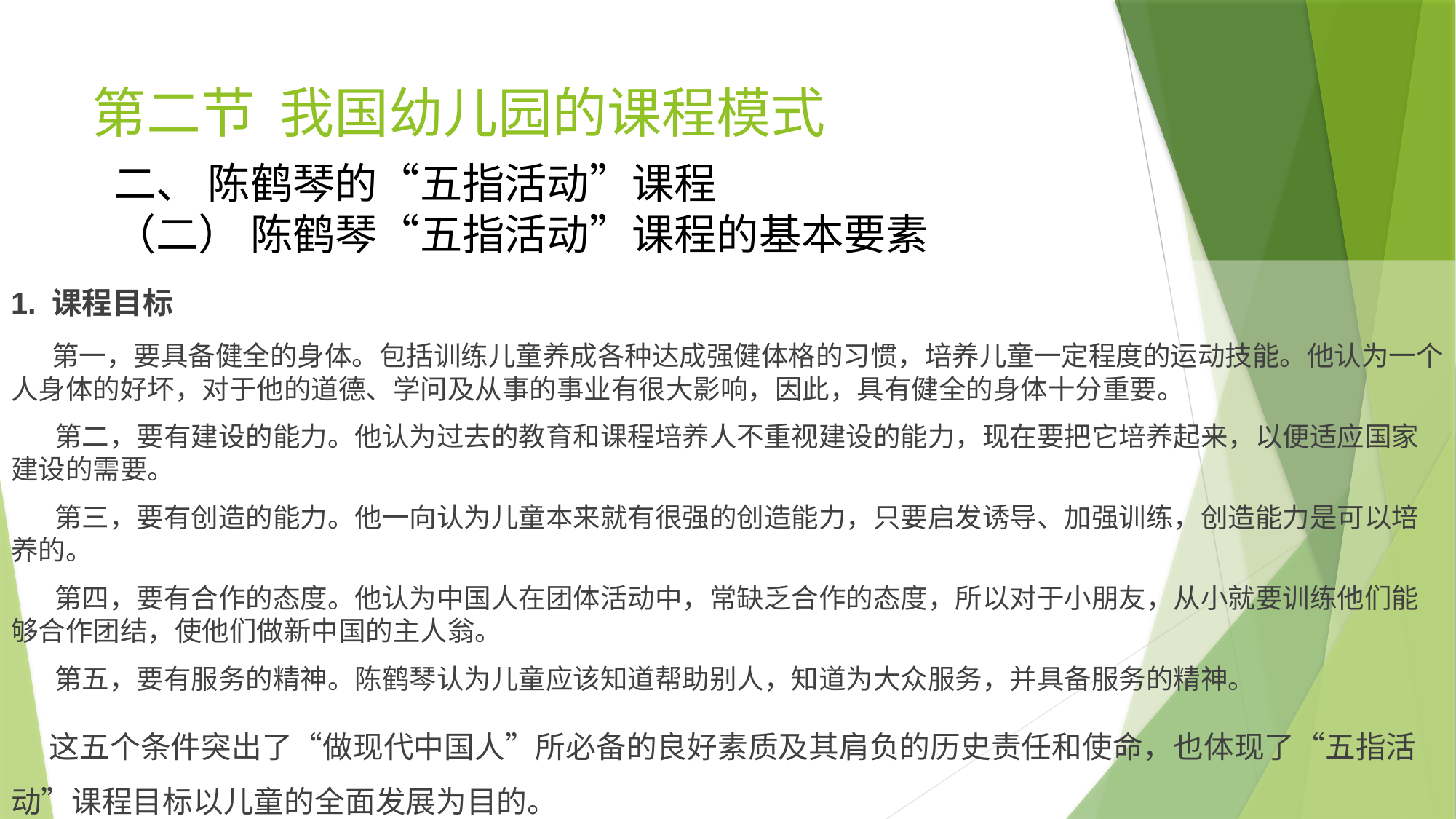

# 第二节  我国幼儿园的课程模式
二、 陈鹤琴的“五指活动”课程
（二） 陈鹤琴“五指活动”课程的基本要素
1. 课程目标
     第一，要具备健全的身体。包括训练儿童养成各种达成强健体格的习惯，培养儿童一定程度的运动技能。他认为一个人身体的好坏，对于他的道德、学问及从事的事业有很大影响，因此，具有健全的身体十分重要。
      第二，要有建设的能力。他认为过去的教育和课程培养人不重视建设的能力，现在要把它培养起来，以便适应国家建设的需要。
      第三，要有创造的能力。他一向认为儿童本来就有很强的创造能力，只要启发诱导、加强训练，创造能力是可以培养的。
      第四，要有合作的态度。他认为中国人在团体活动中，常缺乏合作的态度，所以对于小朋友，从小就要训练他们能够合作团结，使他们做新中国的主人翁。
      第五，要有服务的精神。陈鹤琴认为儿童应该知道帮助别人，知道为大众服务，并具备服务的精神。
      这五个条件突出了“做现代中国人”所必备的良好素质及其肩负的历史责任和使命，也体现了“五指活动”课程目标以儿童的全面发展为目的。